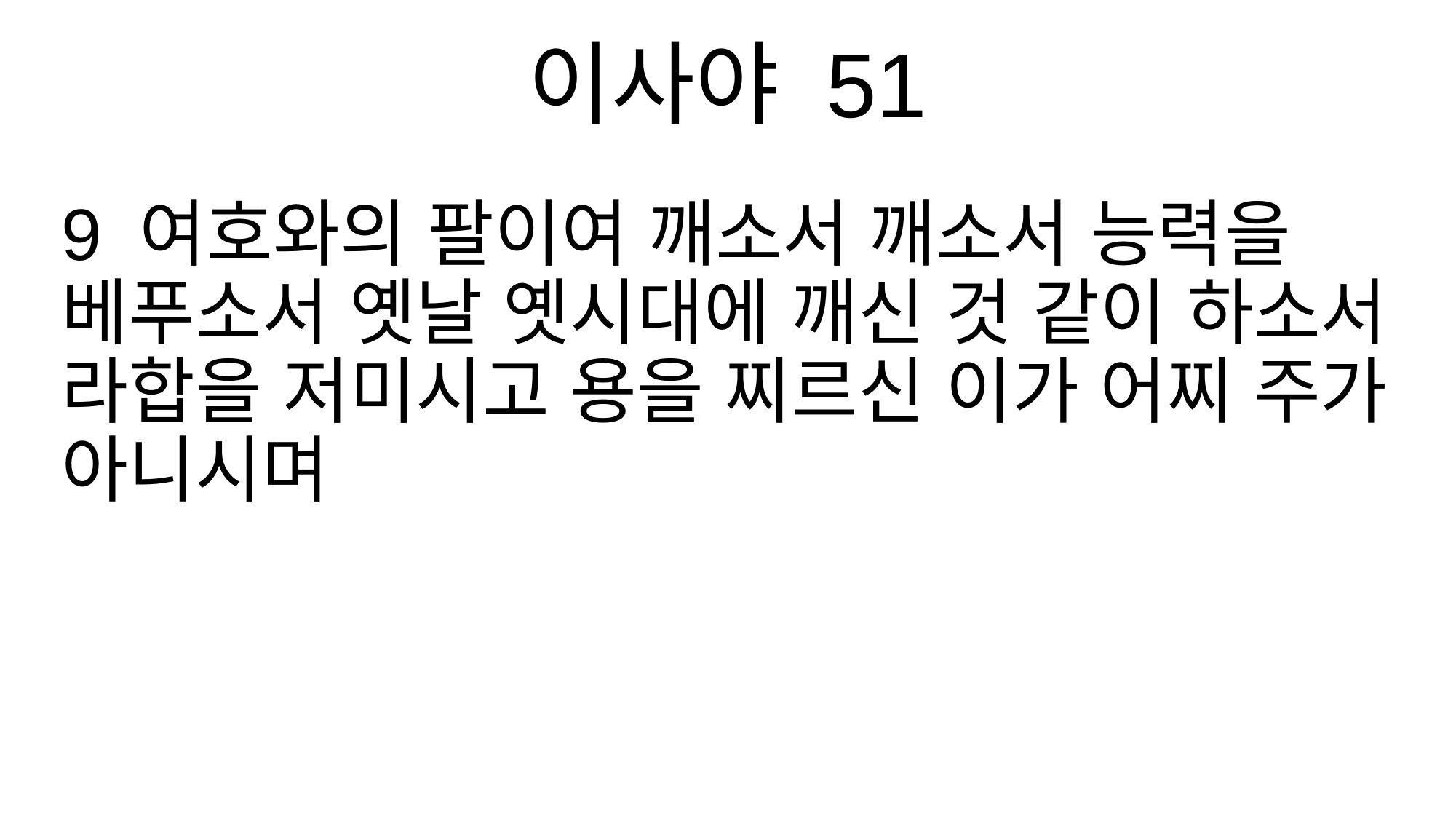

이사야 51
9 여호와의 팔이여 깨소서 깨소서 능력을 베푸소서 옛날 옛시대에 깨신 것 같이 하소서 라합을 저미시고 용을 찌르신 이가 어찌 주가 아니시며